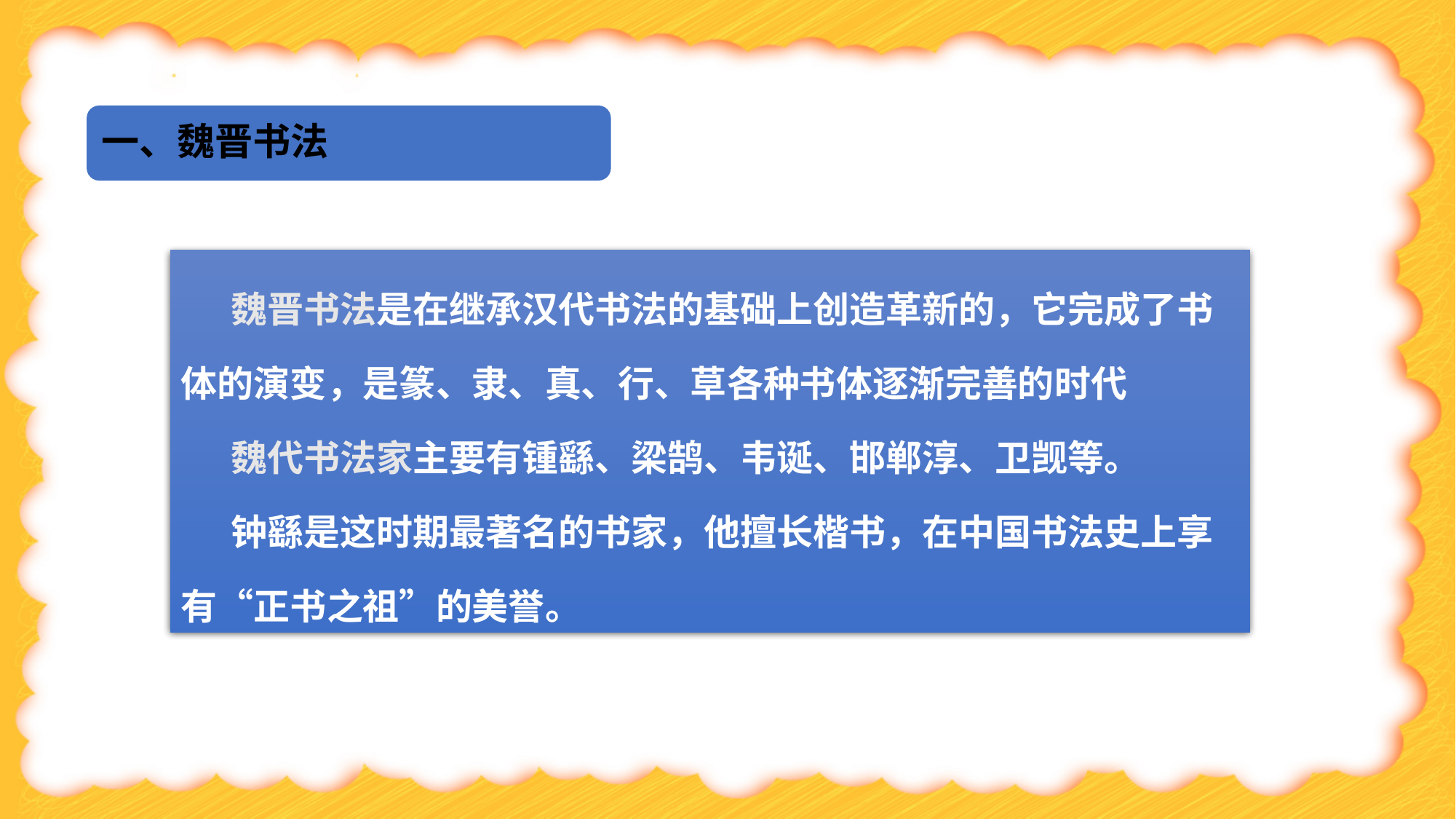

一、魏晋书法
     魏晋书法是在继承汉代书法的基础上创造革新的，它完成了书体的演变，是篆、隶、真、行、草各种书体逐渐完善的时代
     魏代书法家主要有锺繇、梁鹄、韦诞、邯郸淳、卫觊等。
     钟繇是这时期最著名的书家，他擅长楷书，在中国书法史上享有“正书之祖”的美誉。